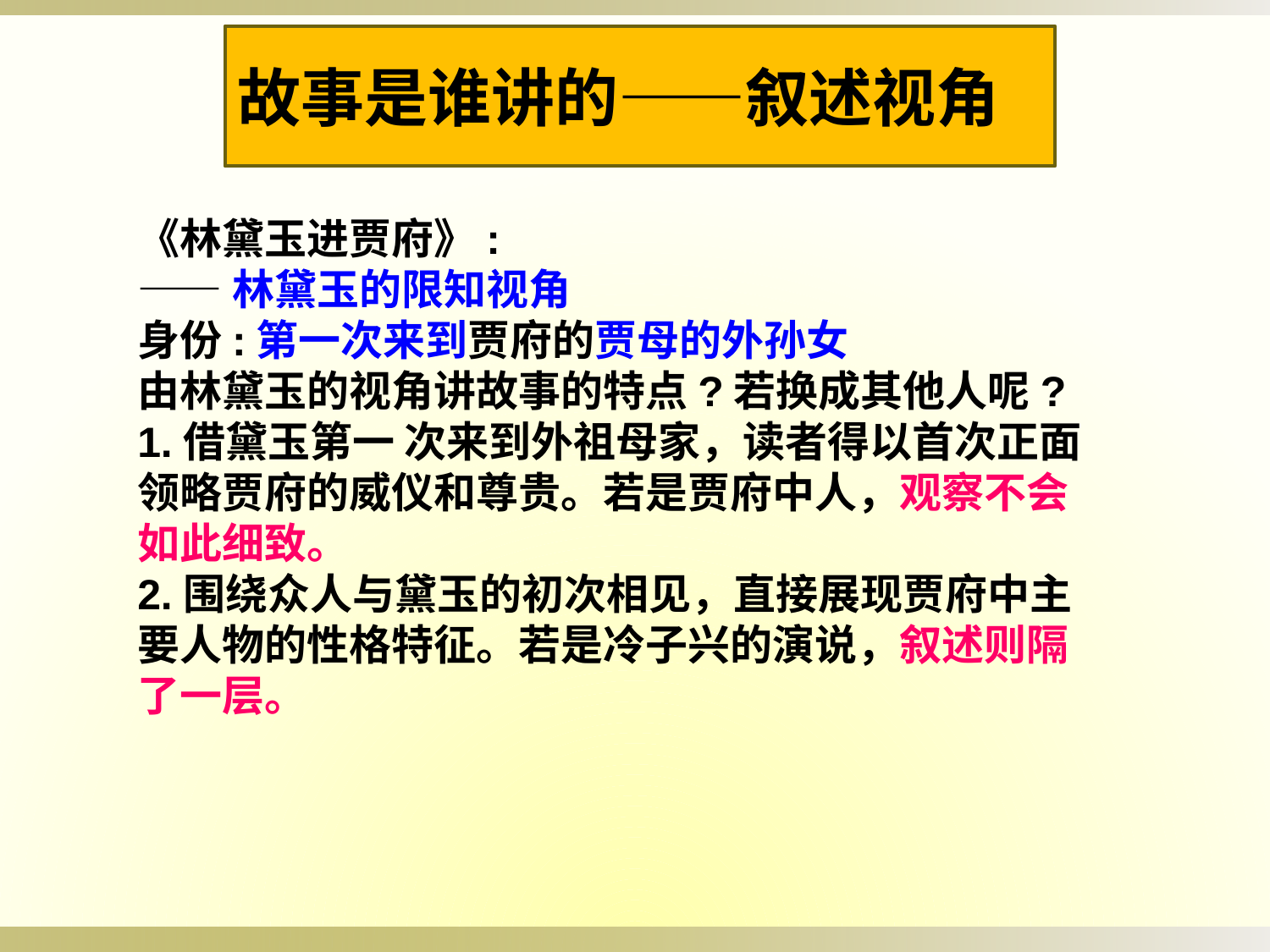

故事是谁讲的——叙述视角
《林黛玉进贾府》:
——林黛玉的限知视角
身份:第一次来到贾府的贾母的外孙女
由林黛玉的视角讲故事的特点?若换成其他人呢?
1.借黛玉第一 次来到外祖母家，读者得以首次正面领略贾府的威仪和尊贵。若是贾府中人，观察不会如此细致。
2.围绕众人与黛玉的初次相见，直接展现贾府中主要人物的性格特征。若是冷子兴的演说，叙述则隔了一层。